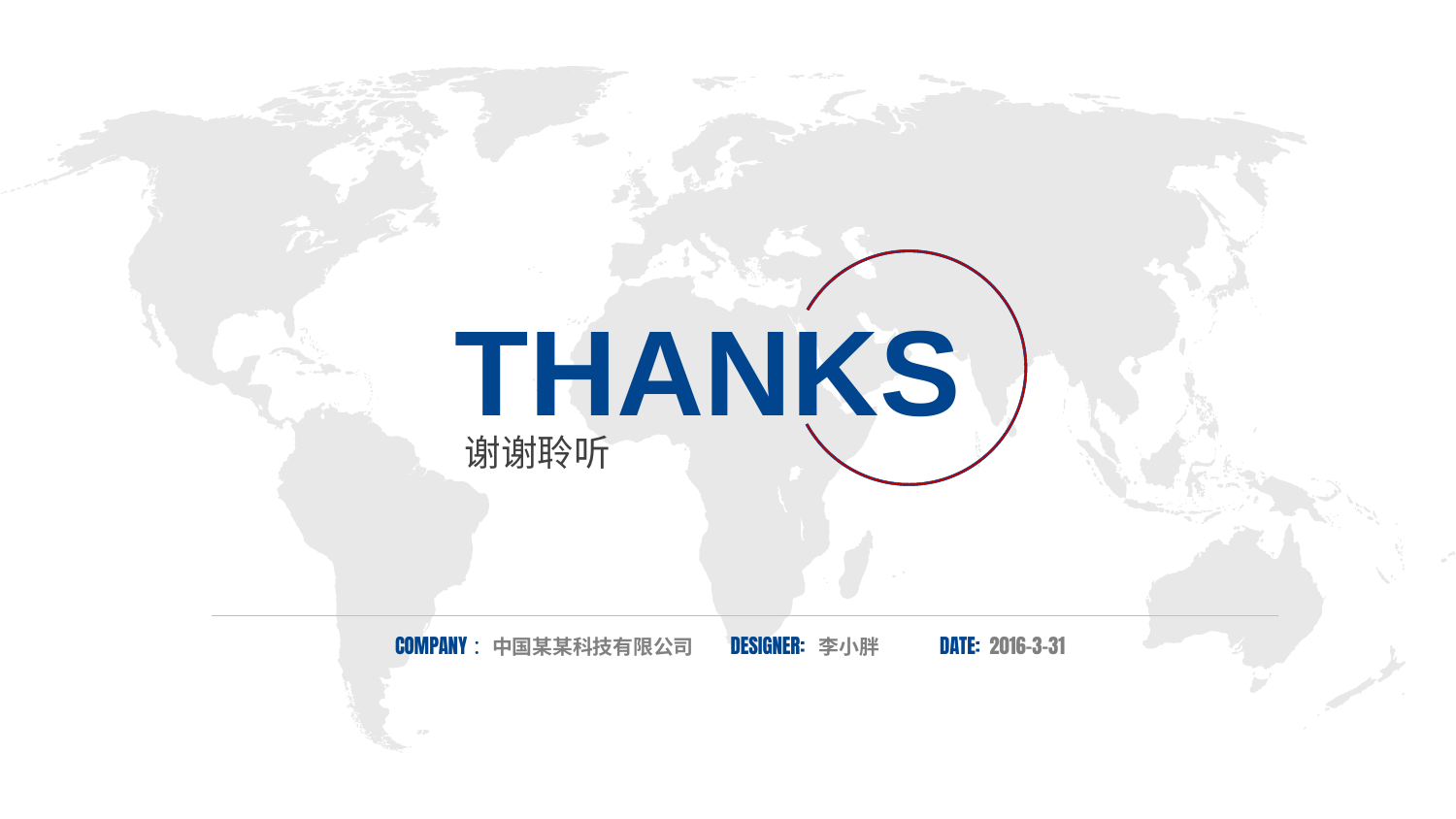

THANKS
谢谢聆听
COMPANY：中国某某科技有限公司       DESIGNER:  李小胖            DATE:  2016-3-31